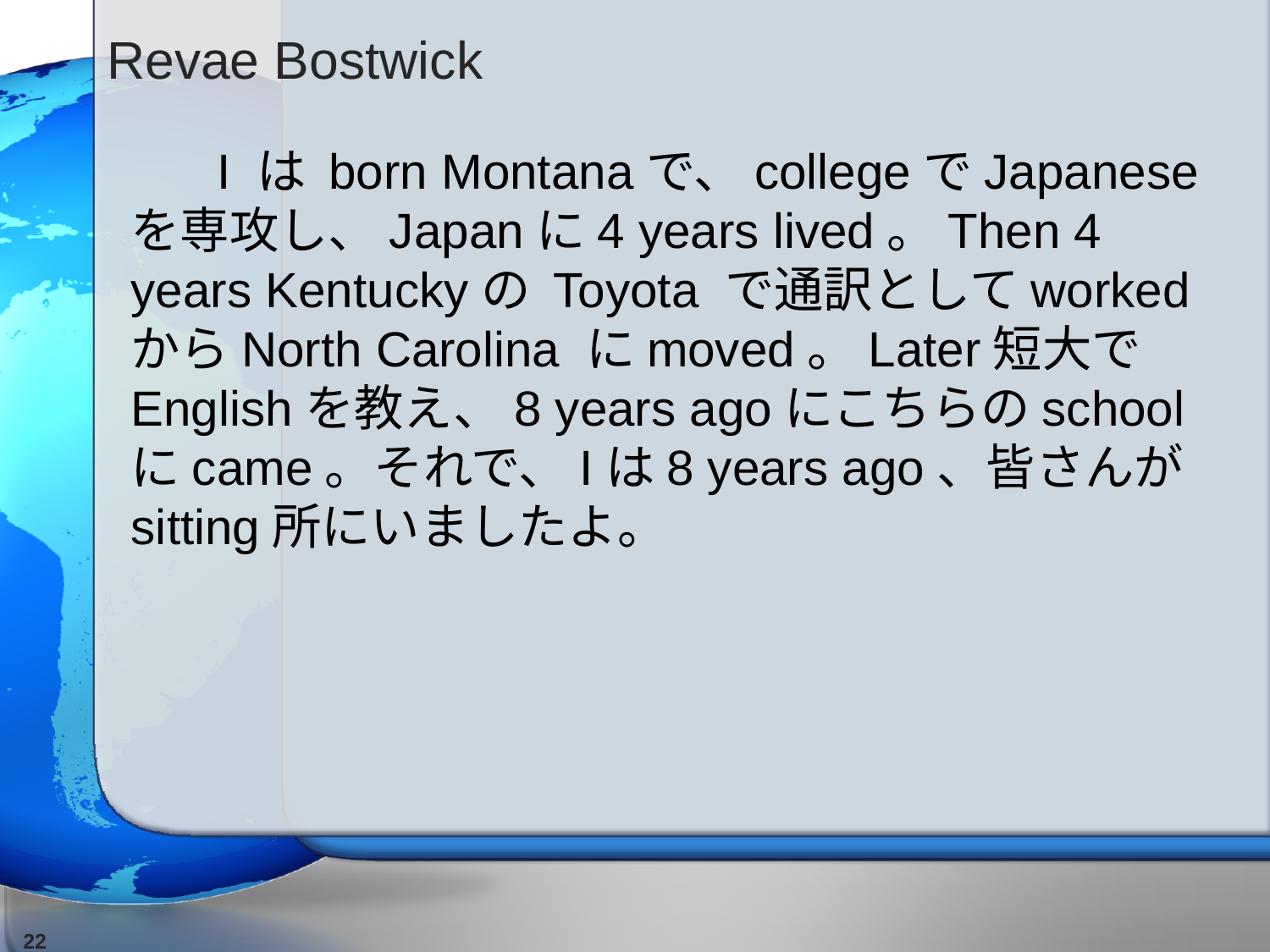

# Revae Bostwick
　　I は born Montanaで、collegeでJapaneseを専攻し、Japanに4 years lived。Then 4 years Kentuckyの Toyota で通訳としてworked からNorth Carolina にmoved。Later短大でEnglishを教え、8 years agoにこちらのschool にcame。それで、Iは8 years ago、皆さんがsitting所にいましたよ。

22